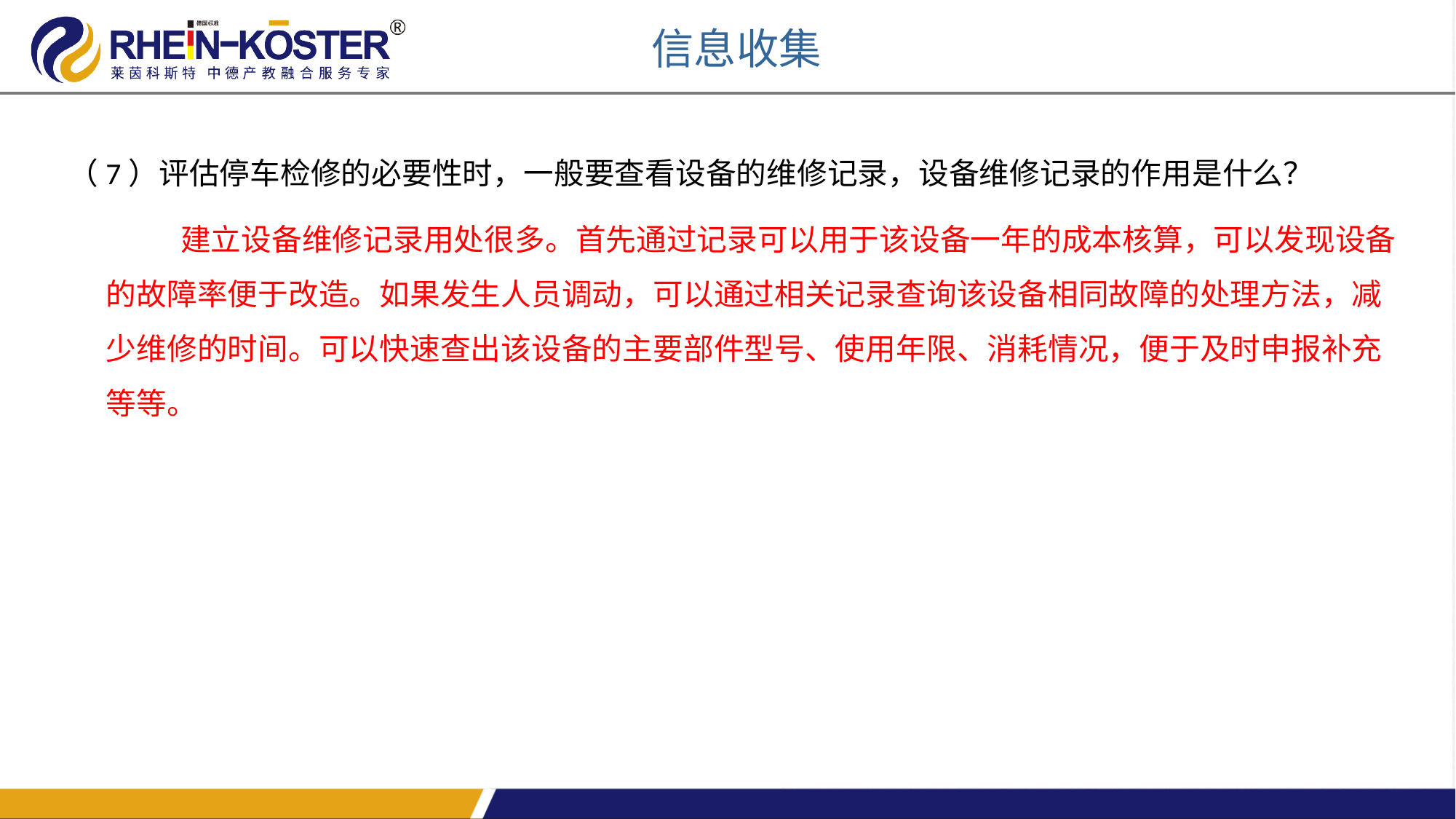

信息收集
（7）评估停车检修的必要性时，一般要查看设备的维修记录，设备维修记录的作用是什么？
          建立设备维修记录用处很多。首先通过记录可以用于该设备一年的成本核算，可以发现设备的故障率便于改造。如果发生人员调动，可以通过相关记录查询该设备相同故障的处理方法，减少维修的时间。可以快速查出该设备的主要部件型号、使用年限、消耗情况，便于及时申报补充等等。